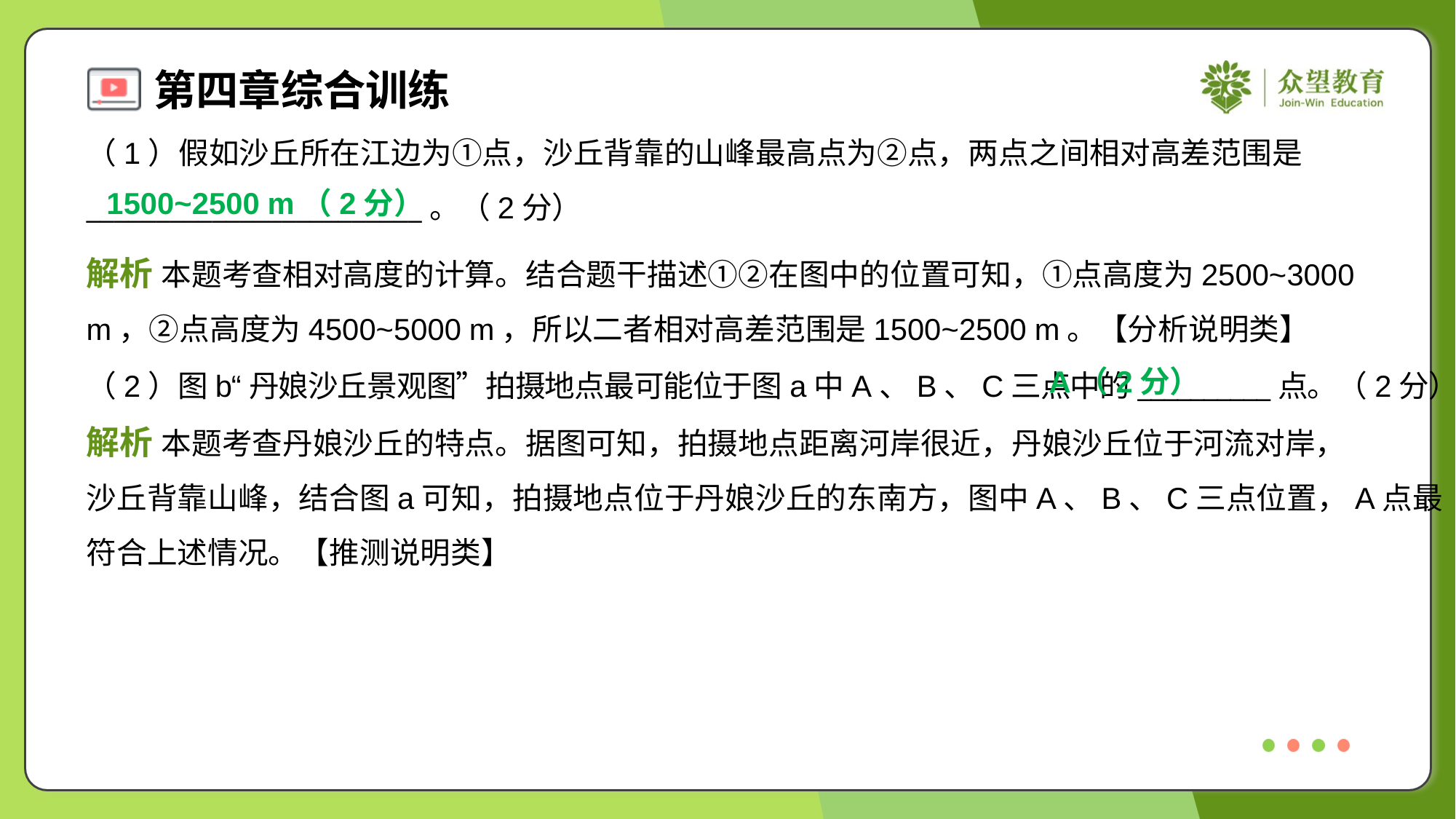

（1）假如沙丘所在江边为①点，沙丘背靠的山峰最高点为②点，两点之间相对高差范围是
________________________。（2分）
1500~2500 m（2分）
解析 本题考查相对高度的计算。结合题干描述①②在图中的位置可知，①点高度为2500~3000
m，②点高度为4500~5000 m，所以二者相对高差范围是1500~2500 m。【分析说明类】
A（2分）
（2）图b“丹娘沙丘景观图”拍摄地点最可能位于图a中A、B、C三点中的__________点。（2分）
解析 本题考查丹娘沙丘的特点。据图可知，拍摄地点距离河岸很近，丹娘沙丘位于河流对岸，
沙丘背靠山峰，结合图a可知，拍摄地点位于丹娘沙丘的东南方，图中A、B、C三点位置，A点最
符合上述情况。【推测说明类】